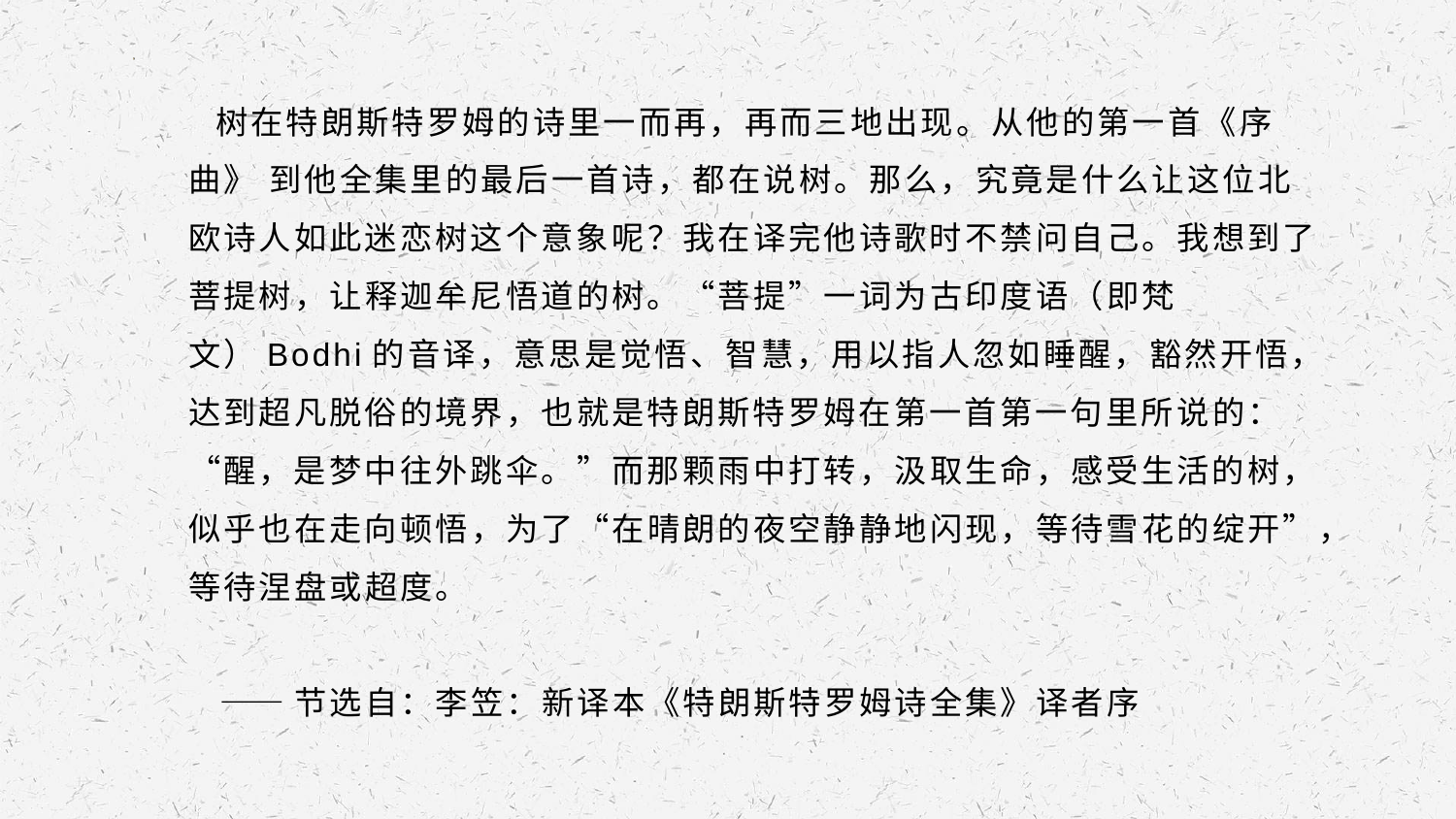

树在特朗斯特罗姆的诗里一而再，再而三地出现。从他的第一首《序曲》 到他全集里的最后一首诗，都在说树。那么，究竟是什么让这位北欧诗人如此迷恋树这个意象呢？我在译完他诗歌时不禁问自己。我想到了菩提树，让释迦牟尼悟道的树。“菩提”一词为古印度语（即梵文）Bodhi的音译，意思是觉悟、智慧，用以指人忽如睡醒，豁然开悟，达到超凡脱俗的境界，也就是特朗斯特罗姆在第一首第一句里所说的：“醒，是梦中往外跳伞。”而那颗雨中打转，汲取生命，感受生活的树，似乎也在走向顿悟，为了“在晴朗的夜空静静地闪现，等待雪花的绽开”，等待涅盘或超度。

   ——节选自：李笠：新译本《特朗斯特罗姆诗全集》译者序